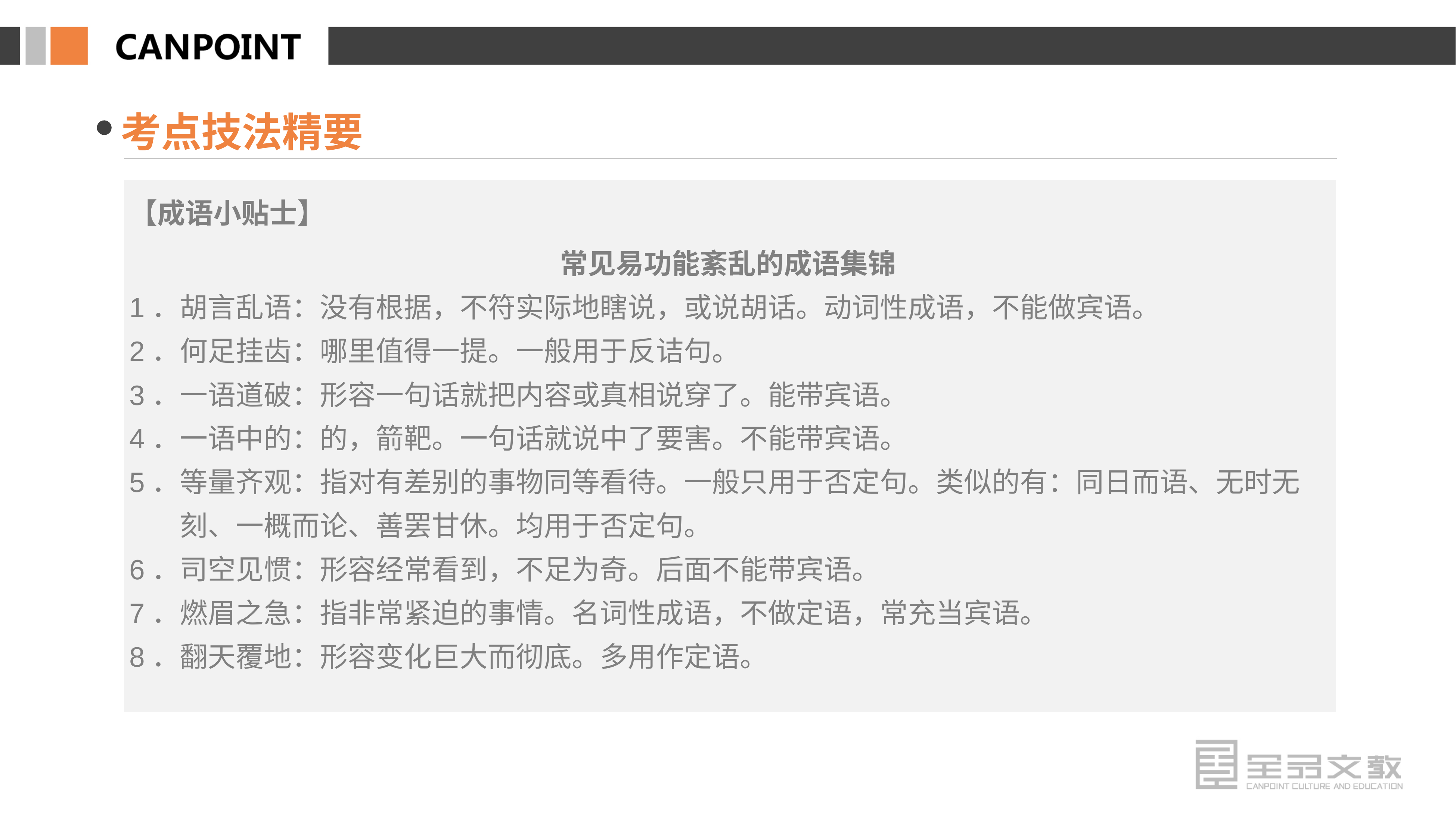

考点技法精要

【成语小贴士】
常见易功能紊乱的成语集锦
1．胡言乱语：没有根据，不符实际地瞎说，或说胡话。动词性成语，不能做宾语。
2．何足挂齿：哪里值得一提。一般用于反诘句。
3．一语道破：形容一句话就把内容或真相说穿了。能带宾语。
4．一语中的：的，箭靶。一句话就说中了要害。不能带宾语。
5．等量齐观：指对有差别的事物同等看待。一般只用于否定句。类似的有：同日而语、无时无刻、一概而论、善罢甘休。均用于否定句。
6．司空见惯：形容经常看到，不足为奇。后面不能带宾语。
7．燃眉之急：指非常紧迫的事情。名词性成语，不做定语，常充当宾语。
8．翻天覆地：形容变化巨大而彻底。多用作定语。